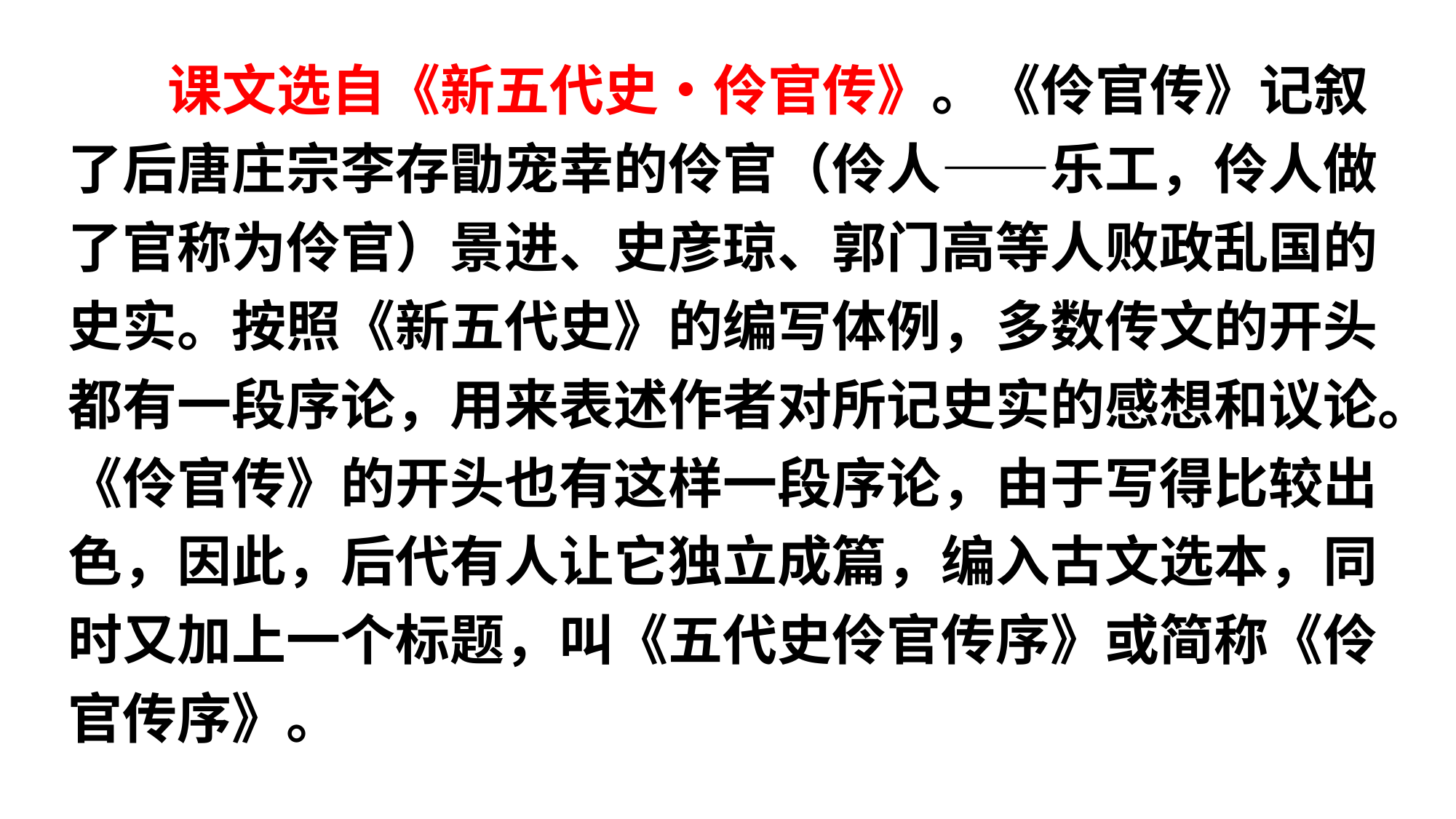

课文选自《新五代史•伶官传》。《伶官传》记叙了后唐庄宗李存勖宠幸的伶官（伶人——乐工，伶人做了官称为伶官）景进、史彦琼、郭门高等人败政乱国的史实。按照《新五代史》的编写体例，多数传文的开头都有一段序论，用来表述作者对所记史实的感想和议论。《伶官传》的开头也有这样一段序论，由于写得比较出色，因此，后代有人让它独立成篇，编入古文选本，同时又加上一个标题，叫《五代史伶官传序》或简称《伶官传序》。